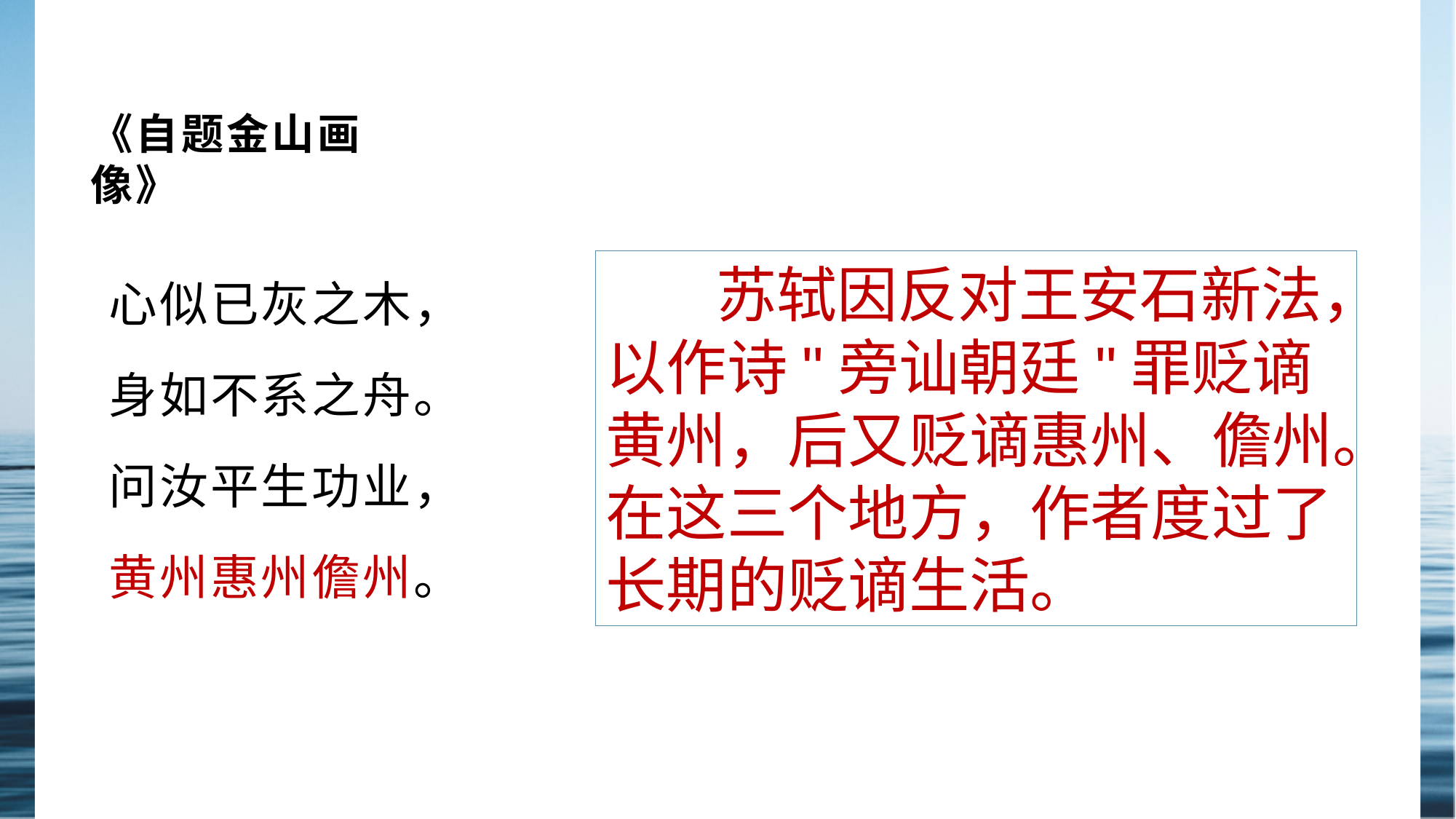

# 《自题金山画像》
心似已灰之木，
身如不系之舟。
问汝平生功业，
黄州惠州儋州。
       苏轼因反对王安石新法，以作诗"旁讪朝廷"罪贬谪黄州，后又贬谪惠州、儋州。在这三个地方，作者度过了长期的贬谪生活。